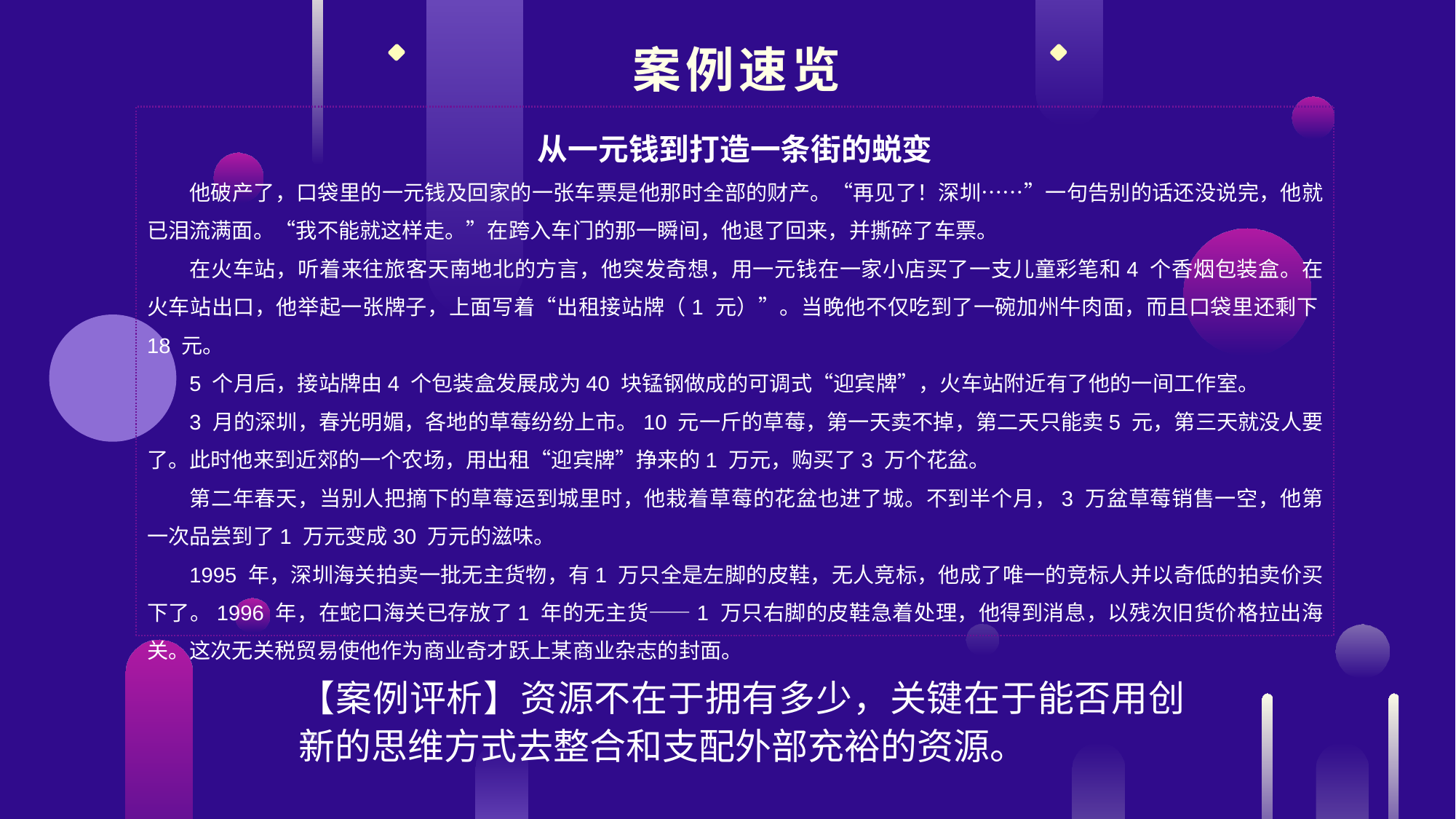

案例速览

从一元钱到打造一条街的蜕变
他破产了，口袋里的一元钱及回家的一张车票是他那时全部的财产。“再见了！深圳……”一句告别的话还没说完，他就已泪流满面。“我不能就这样走。”在跨入车门的那一瞬间，他退了回来，并撕碎了车票。
在火车站，听着来往旅客天南地北的方言，他突发奇想，用一元钱在一家小店买了一支儿童彩笔和4 个香烟包装盒。在火车站出口，他举起一张牌子，上面写着“出租接站牌（1 元）”。当晚他不仅吃到了一碗加州牛肉面，而且口袋里还剩下18 元。
5 个月后，接站牌由4 个包装盒发展成为40 块锰钢做成的可调式“迎宾牌”，火车站附近有了他的一间工作室。
3 月的深圳，春光明媚，各地的草莓纷纷上市。10 元一斤的草莓，第一天卖不掉，第二天只能卖5 元，第三天就没人要了。此时他来到近郊的一个农场，用出租“迎宾牌”挣来的1 万元，购买了3 万个花盆。
第二年春天，当别人把摘下的草莓运到城里时，他栽着草莓的花盆也进了城。不到半个月，3 万盆草莓销售一空，他第一次品尝到了1 万元变成30 万元的滋味。
1995 年，深圳海关拍卖一批无主货物，有1 万只全是左脚的皮鞋，无人竞标，他成了唯一的竞标人并以奇低的拍卖价买下了。1996 年，在蛇口海关已存放了1 年的无主货——1 万只右脚的皮鞋急着处理，他得到消息，以残次旧货价格拉出海关。这次无关税贸易使他作为商业奇才跃上某商业杂志的封面。

【案例评析】资源不在于拥有多少，关键在于能否用创新的思维方式去整合和支配外部充裕的资源。